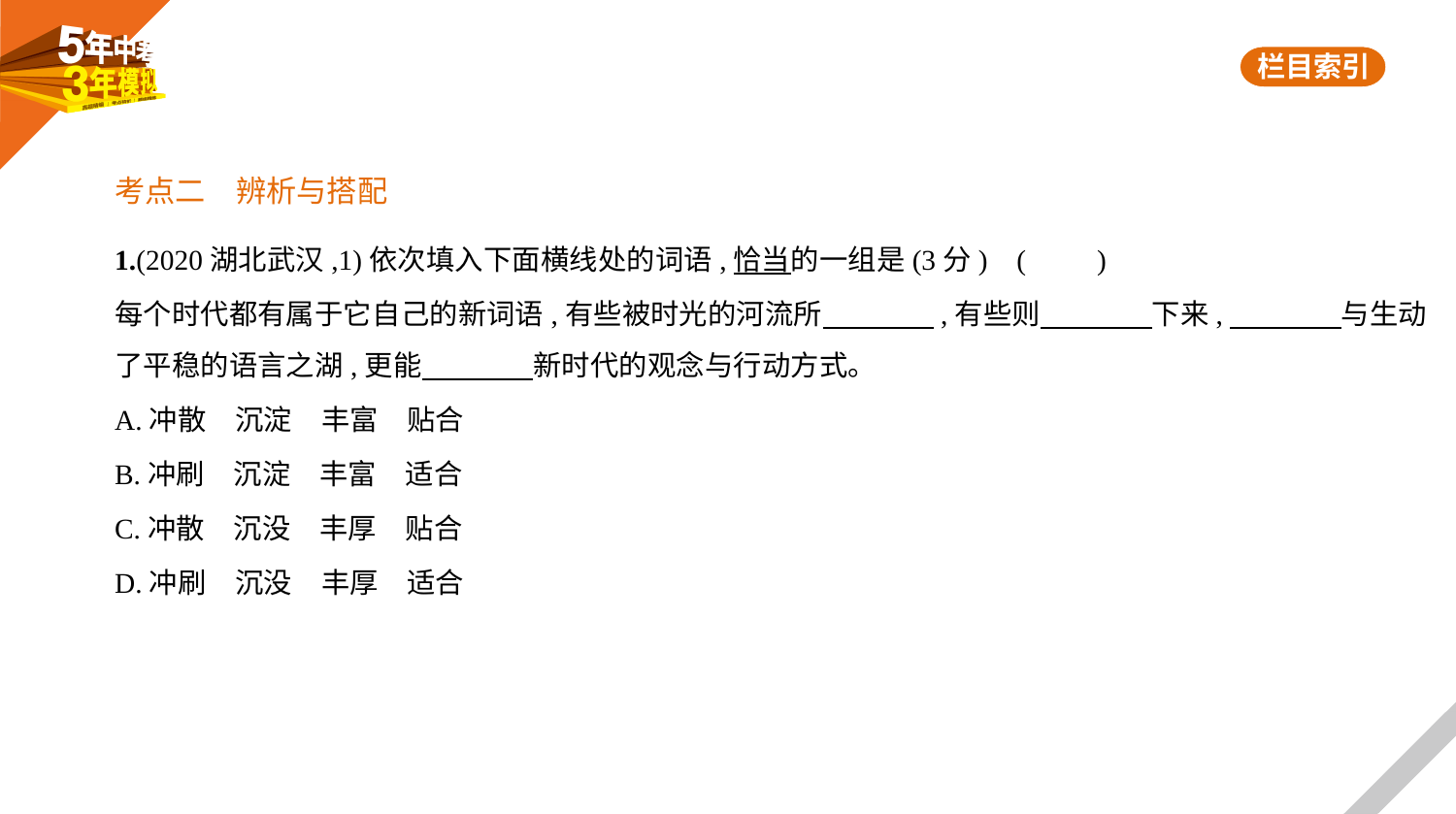

考点二　辨析与搭配
1.(2020湖北武汉,1)依次填入下面横线处的词语,恰当的一组是(3分) (　　)
每个时代都有属于它自己的新词语,有些被时光的河流所　　　    ,有些则　　　    下来,　　　    与生动
了平稳的语言之湖,更能　　　    新时代的观念与行动方式。
A.冲散　沉淀　丰富　贴合
B.冲刷　沉淀　丰富　适合
C.冲散　沉没　丰厚　贴合
D.冲刷　沉没　丰厚　适合